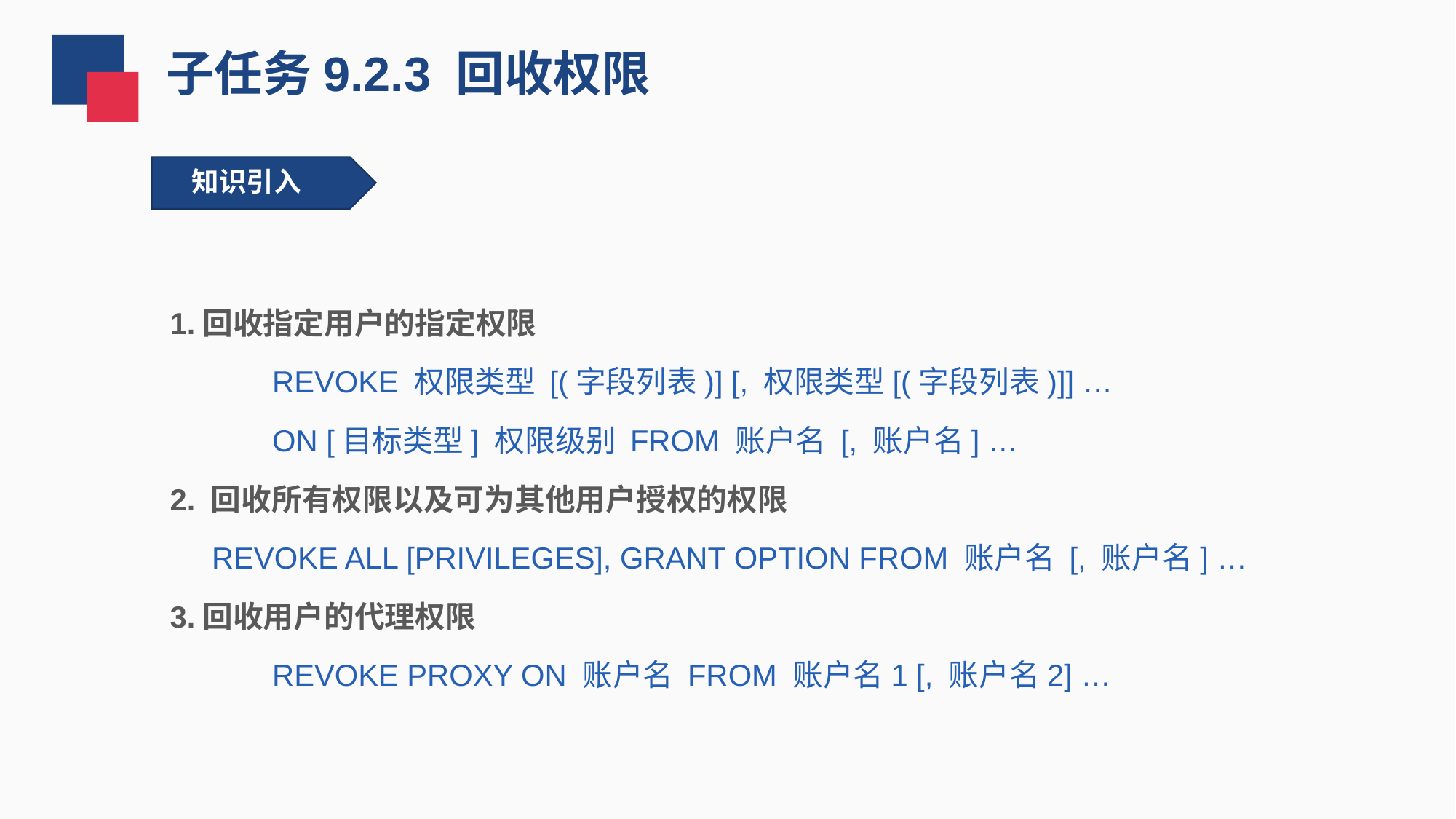

子任务9.2.3 回收权限

知识引入
1.回收指定用户的指定权限
REVOKE 权限类型 [(字段列表)] [, 权限类型[(字段列表)]] …
ON [目标类型] 权限级别 FROM 账户名 [, 账户名] …
2. 回收所有权限以及可为其他用户授权的权限
     REVOKE ALL [PRIVILEGES], GRANT OPTION FROM 账户名 [, 账户名] …
3.回收用户的代理权限
REVOKE PROXY ON 账户名 FROM 账户名1 [, 账户名2] …